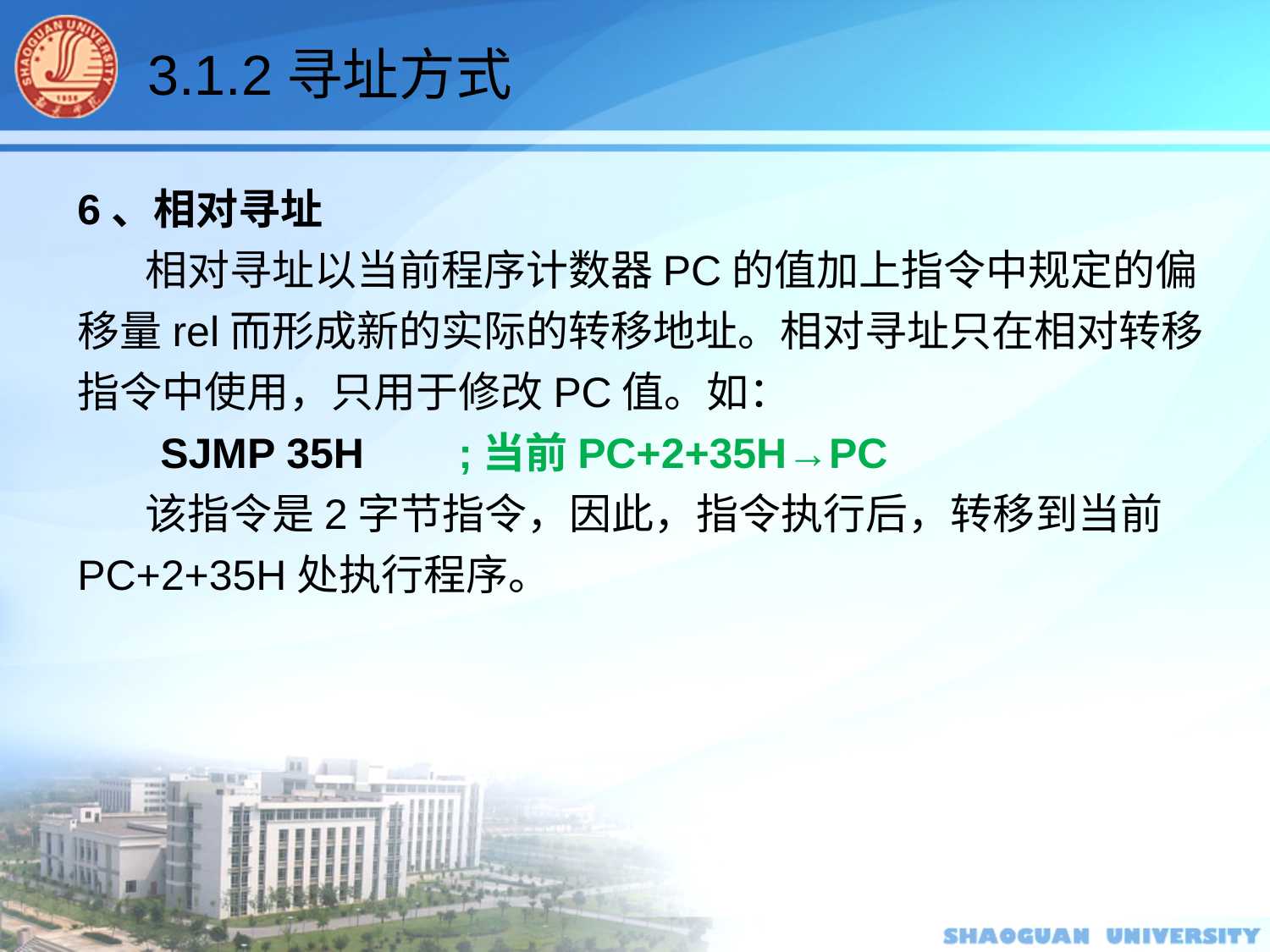

3.1.2寻址方式
6、相对寻址
      相对寻址以当前程序计数器PC的值加上指令中规定的偏移量rel而形成新的实际的转移地址。相对寻址只在相对转移指令中使用，只用于修改PC值。如：
       SJMP 35H	;当前PC+2+35H→PC
      该指令是2字节指令，因此，指令执行后，转移到当前PC+2+35H处执行程序。